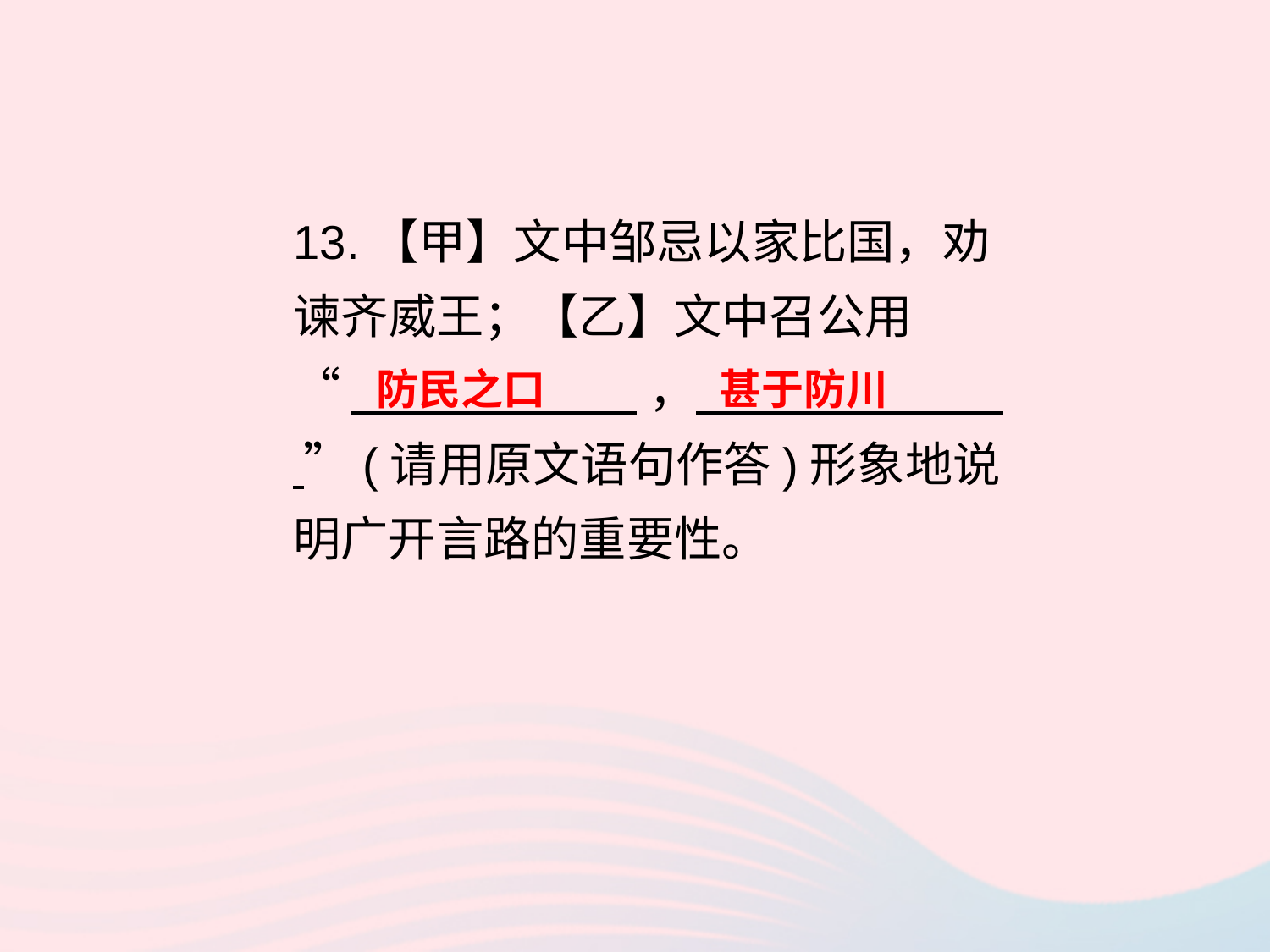

13.【甲】文中邹忌以家比国，劝谏齐威王；【乙】文中召公用
“                            ，                               ”(请用原文语句作答)形象地说明广开言路的重要性。
防民之口
甚于防川